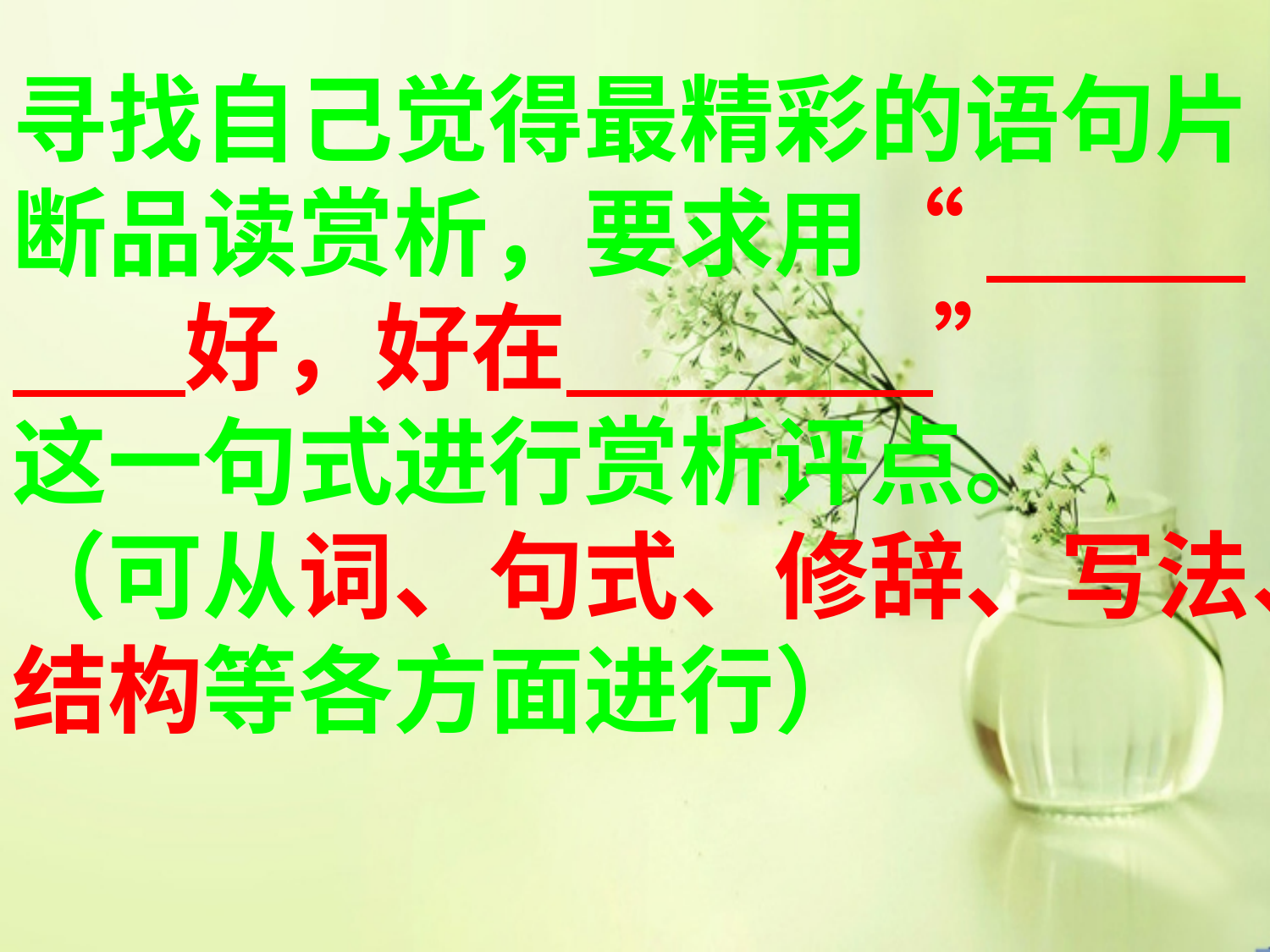

寻找自己觉得最精彩的语句片断品读赏析，要求用“                      好，好在                 ”
这一句式进行赏析评点。
（可从词、句式、修辞、写法、结构等各方面进行）